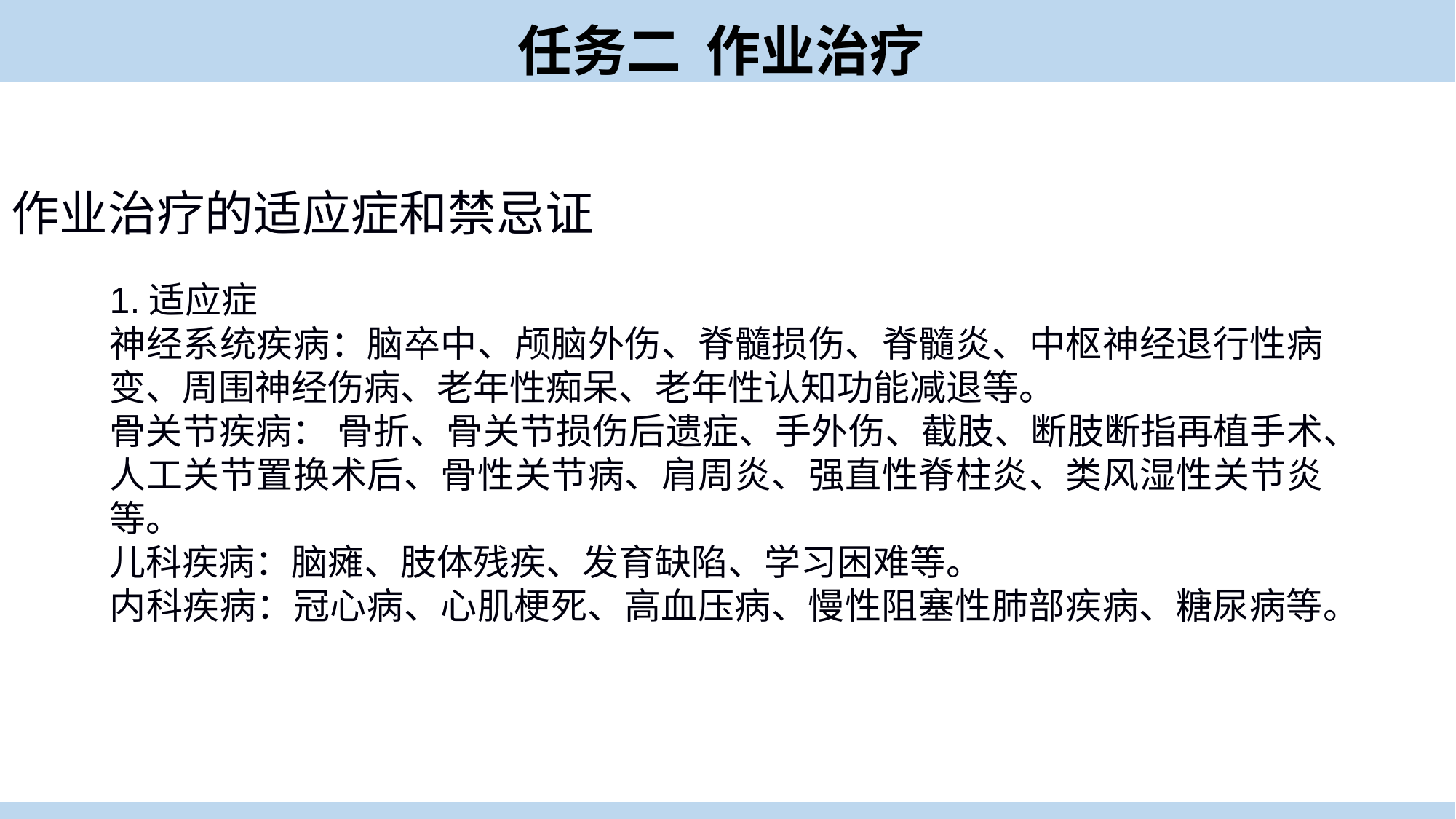

任务二  作业治疗
作业治疗的适应症和禁忌证
1.适应症
神经系统疾病：脑卒中、颅脑外伤、脊髓损伤、脊髓炎、中枢神经退行性病变、周围神经伤病、老年性痴呆、老年性认知功能减退等。
骨关节疾病： 骨折、骨关节损伤后遗症、手外伤、截肢、断肢断指再植手术、人工关节置换术后、骨性关节病、肩周炎、强直性脊柱炎、类风湿性关节炎等。
儿科疾病：脑瘫、肢体残疾、发育缺陷、学习困难等。
内科疾病：冠心病、心肌梗死、高血压病、慢性阻塞性肺部疾病、糖尿病等。